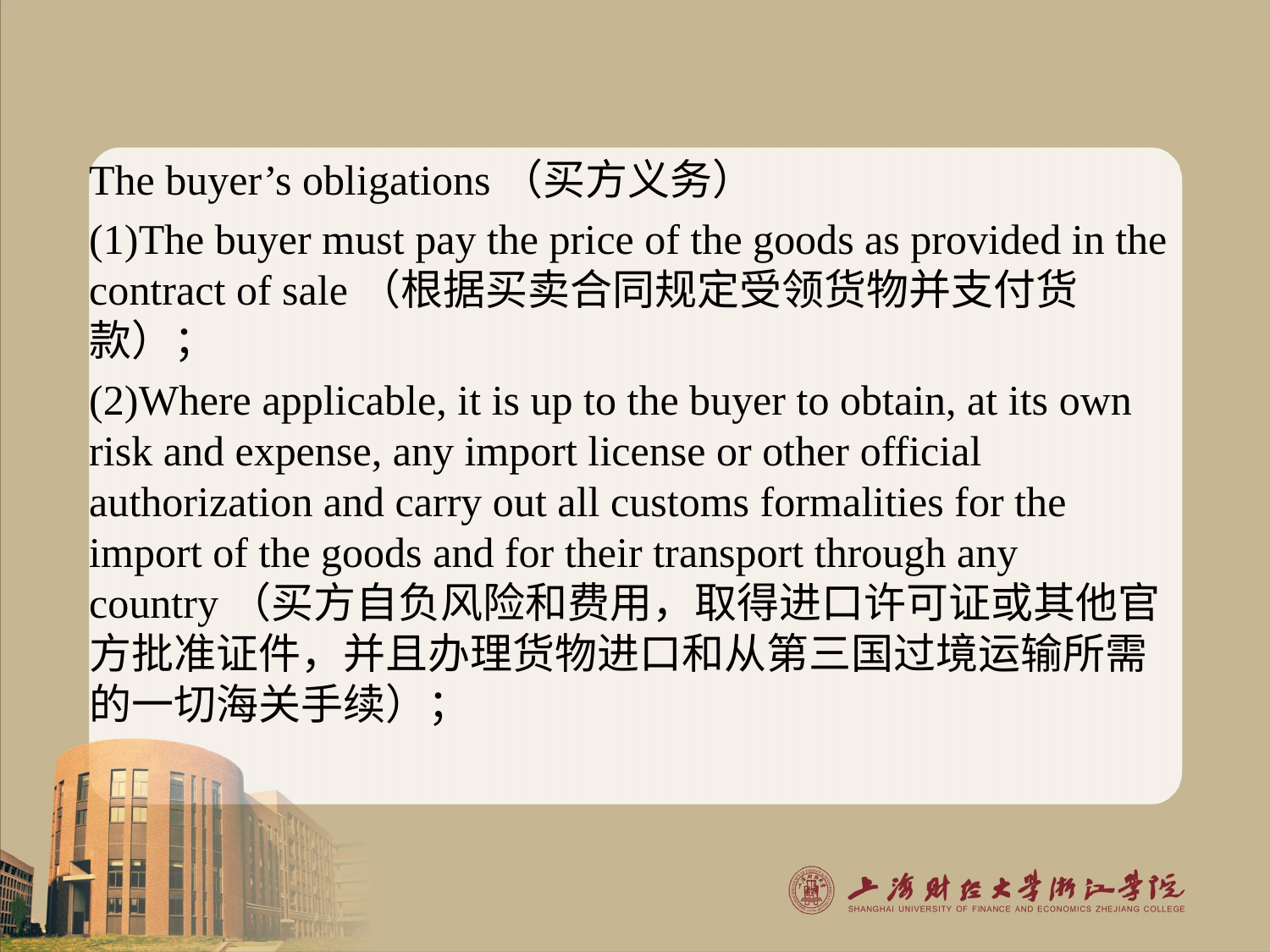

#
The buyer’s obligations（买方义务）
(1)The buyer must pay the price of the goods as provided in the contract of sale（根据买卖合同规定受领货物并支付货款）；
(2)Where applicable, it is up to the buyer to obtain, at its own risk and expense, any import license or other official authorization and carry out all customs formalities for the import of the goods and for their transport through any country（买方自负风险和费用，取得进口许可证或其他官方批准证件，并且办理货物进口和从第三国过境运输所需的一切海关手续）；